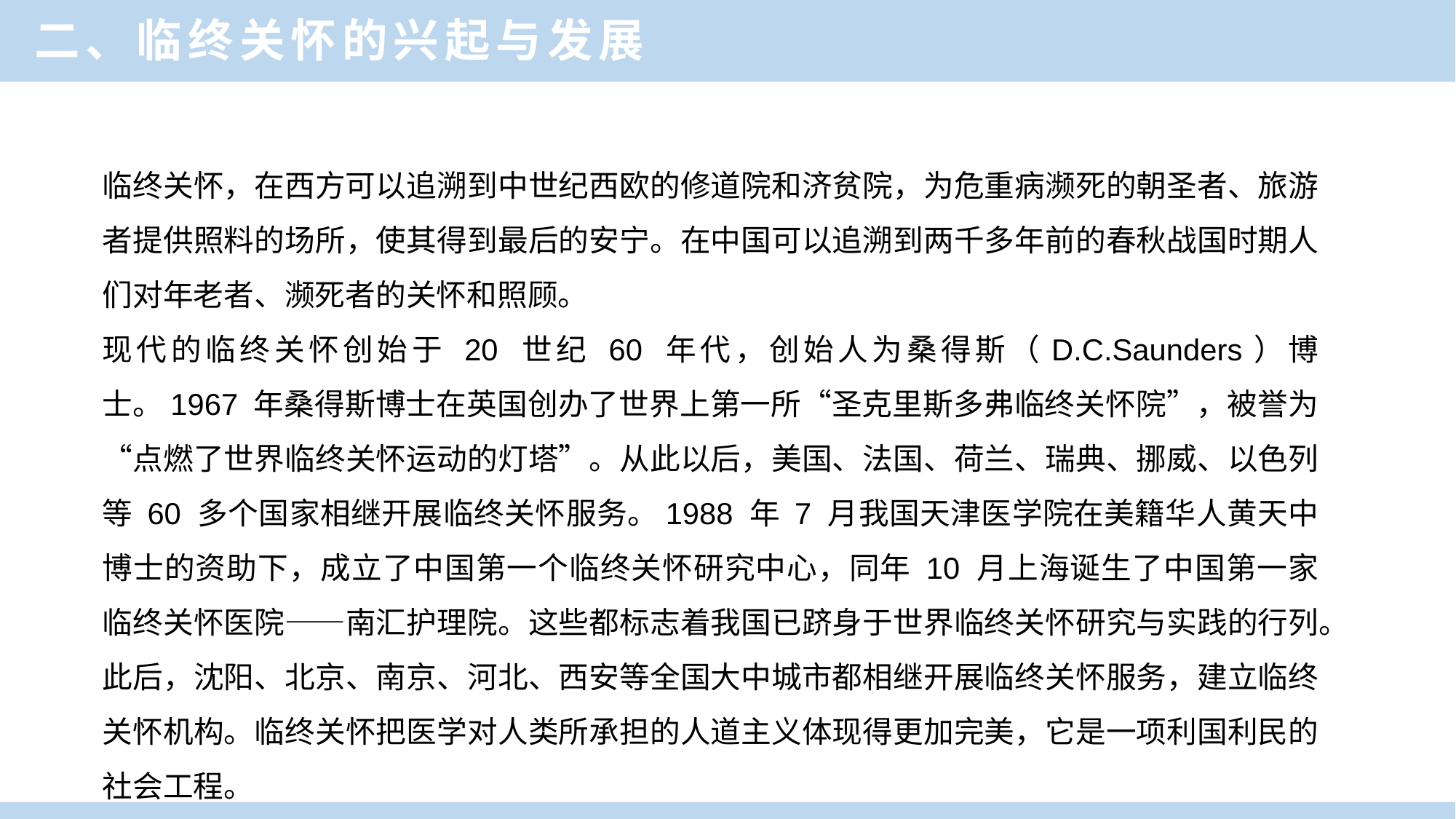

二、临终关怀的兴起与发展
临终关怀，在西方可以追溯到中世纪西欧的修道院和济贫院，为危重病濒死的朝圣者、旅游者提供照料的场所，使其得到最后的安宁。在中国可以追溯到两千多年前的春秋战国时期人们对年老者、濒死者的关怀和照顾。
现代的临终关怀创始于 20 世纪 60 年代，创始人为桑得斯（D.C.Saunders）博士。1967 年桑得斯博士在英国创办了世界上第一所“圣克里斯多弗临终关怀院”，被誉为“点燃了世界临终关怀运动的灯塔”。从此以后，美国、法国、荷兰、瑞典、挪威、以色列等 60 多个国家相继开展临终关怀服务。1988 年 7 月我国天津医学院在美籍华人黄天中博士的资助下，成立了中国第一个临终关怀研究中心，同年 10 月上海诞生了中国第一家临终关怀医院——南汇护理院。这些都标志着我国已跻身于世界临终关怀研究与实践的行列。此后，沈阳、北京、南京、河北、西安等全国大中城市都相继开展临终关怀服务，建立临终关怀机构。临终关怀把医学对人类所承担的人道主义体现得更加完美，它是一项利国利民的社会工程。